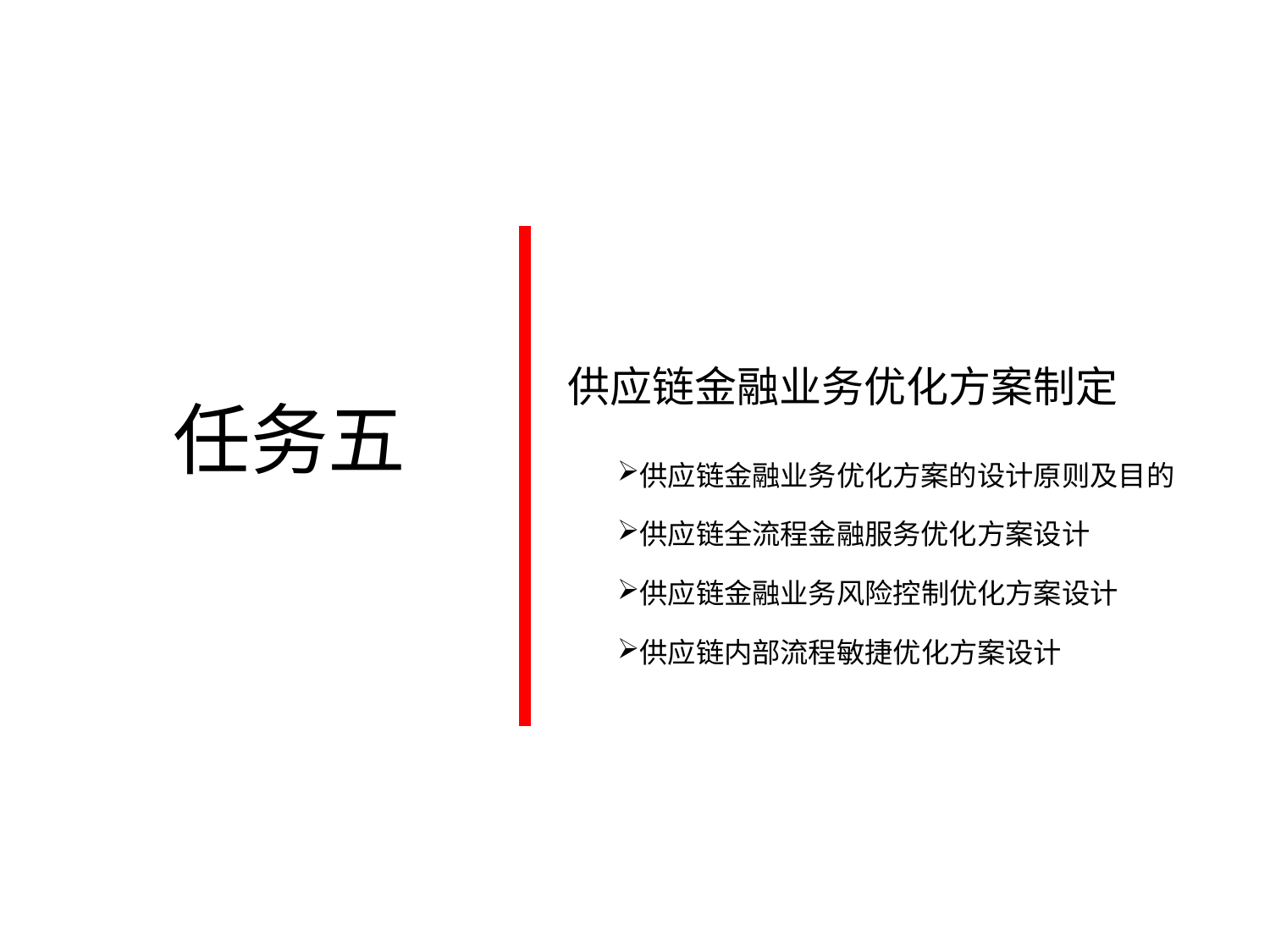

供应链金融业务优化方案制定
供应链金融业务优化方案的设计原则及目的
供应链全流程金融服务优化方案设计
供应链金融业务风险控制优化方案设计
供应链内部流程敏捷优化方案设计
任务五